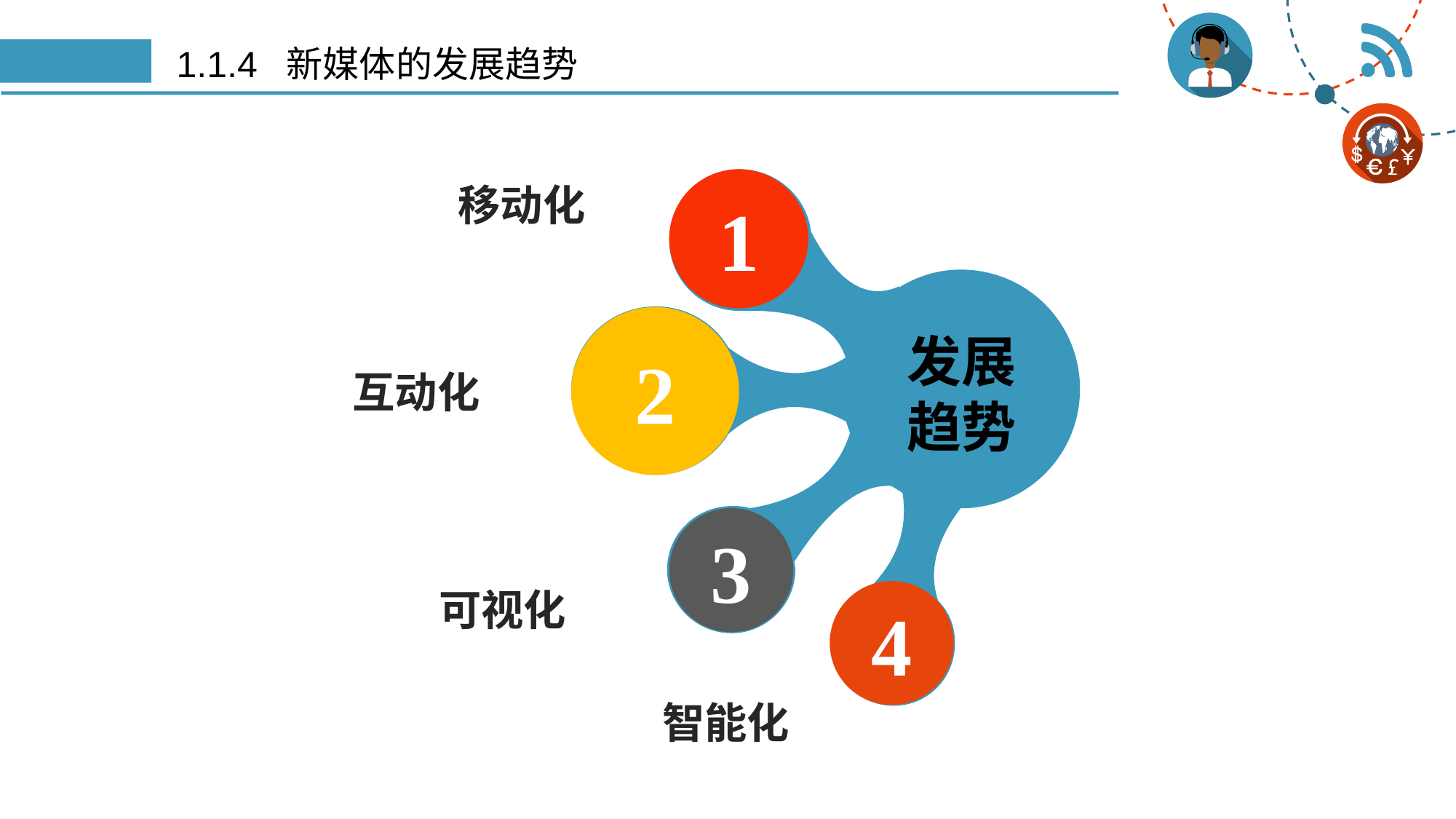

# 1.1.4  新媒体的发展趋势

1
2
发展
趋势
3
4
移动化
互动化
可视化
智能化